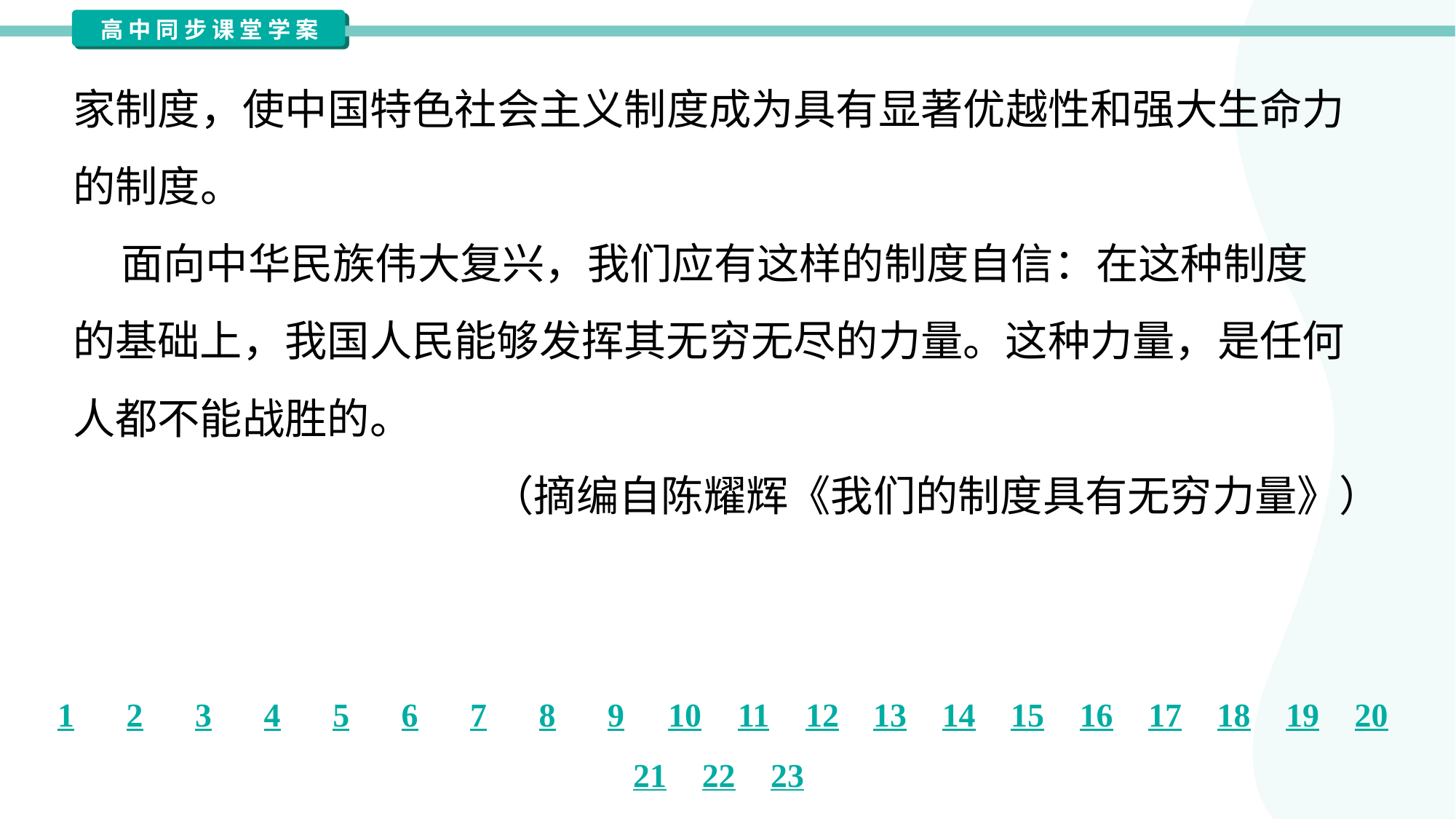

家制度，使中国特色社会主义制度成为具有显著优越性和强大生命力
的制度。
    面向中华民族伟大复兴，我们应有这样的制度自信：在这种制度
的基础上，我国人民能够发挥其无穷无尽的力量。这种力量，是任何
人都不能战胜的。
（摘编自陈耀辉《我们的制度具有无穷力量》）